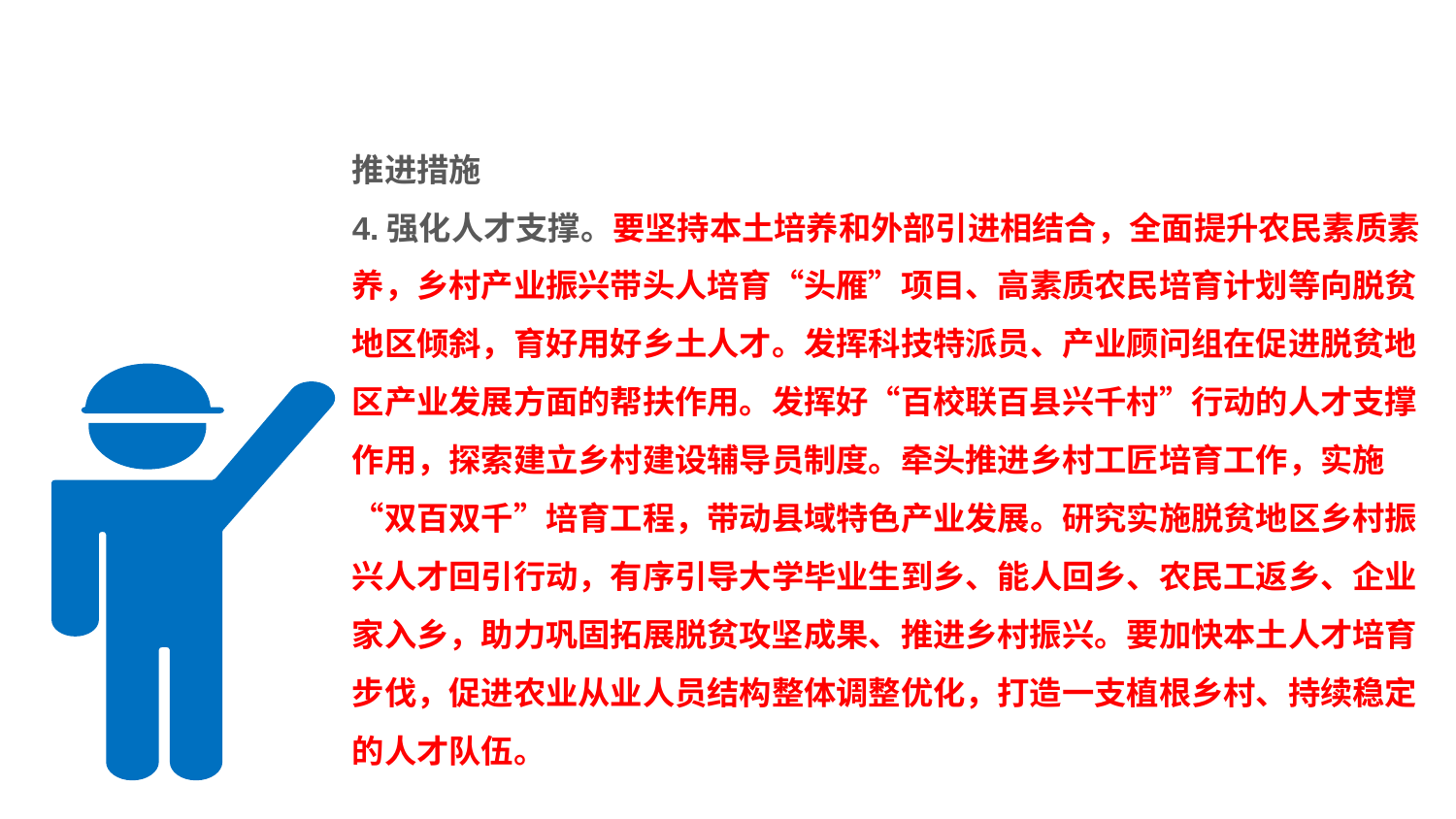

#
推进措施
4.强化人才支撑。要坚持本土培养和外部引进相结合，全面提升农民素质素养，乡村产业振兴带头人培育“头雁”项目、高素质农民培育计划等向脱贫地区倾斜，育好用好乡土人才。发挥科技特派员、产业顾问组在促进脱贫地区产业发展方面的帮扶作用。发挥好“百校联百县兴千村”行动的人才支撑作用，探索建立乡村建设辅导员制度。牵头推进乡村工匠培育工作，实施“双百双千”培育工程，带动县域特色产业发展。研究实施脱贫地区乡村振兴人才回引行动，有序引导大学毕业生到乡、能人回乡、农民工返乡、企业家入乡，助力巩固拓展脱贫攻坚成果、推进乡村振兴。要加快本土人才培育步伐，促进农业从业人员结构整体调整优化，打造一支植根乡村、持续稳定的人才队伍。